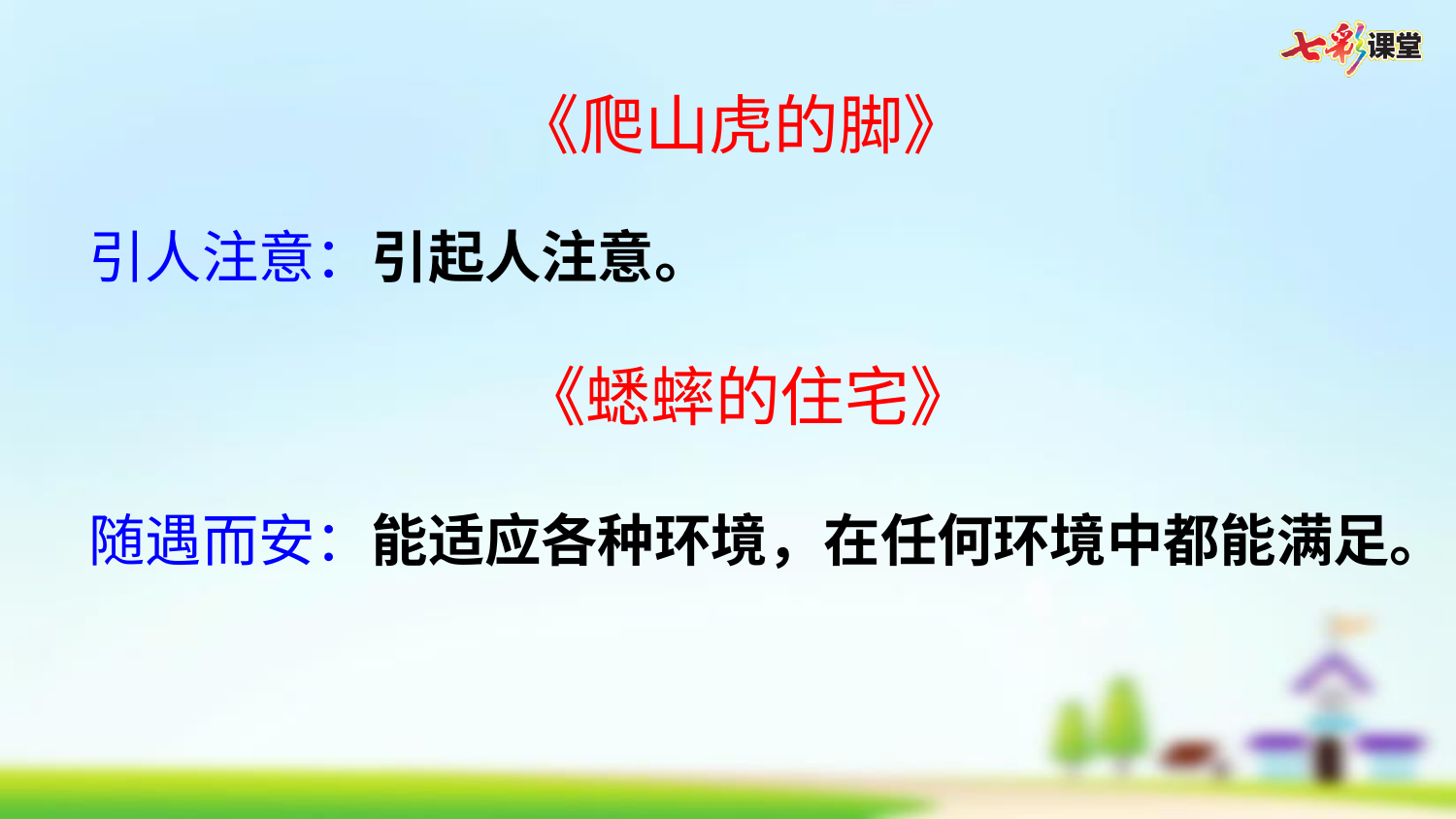

《爬山虎的脚》
引人注意：引起人注意。
《蟋蟀的住宅》
随遇而安：能适应各种环境，在任何环境中都能满足。